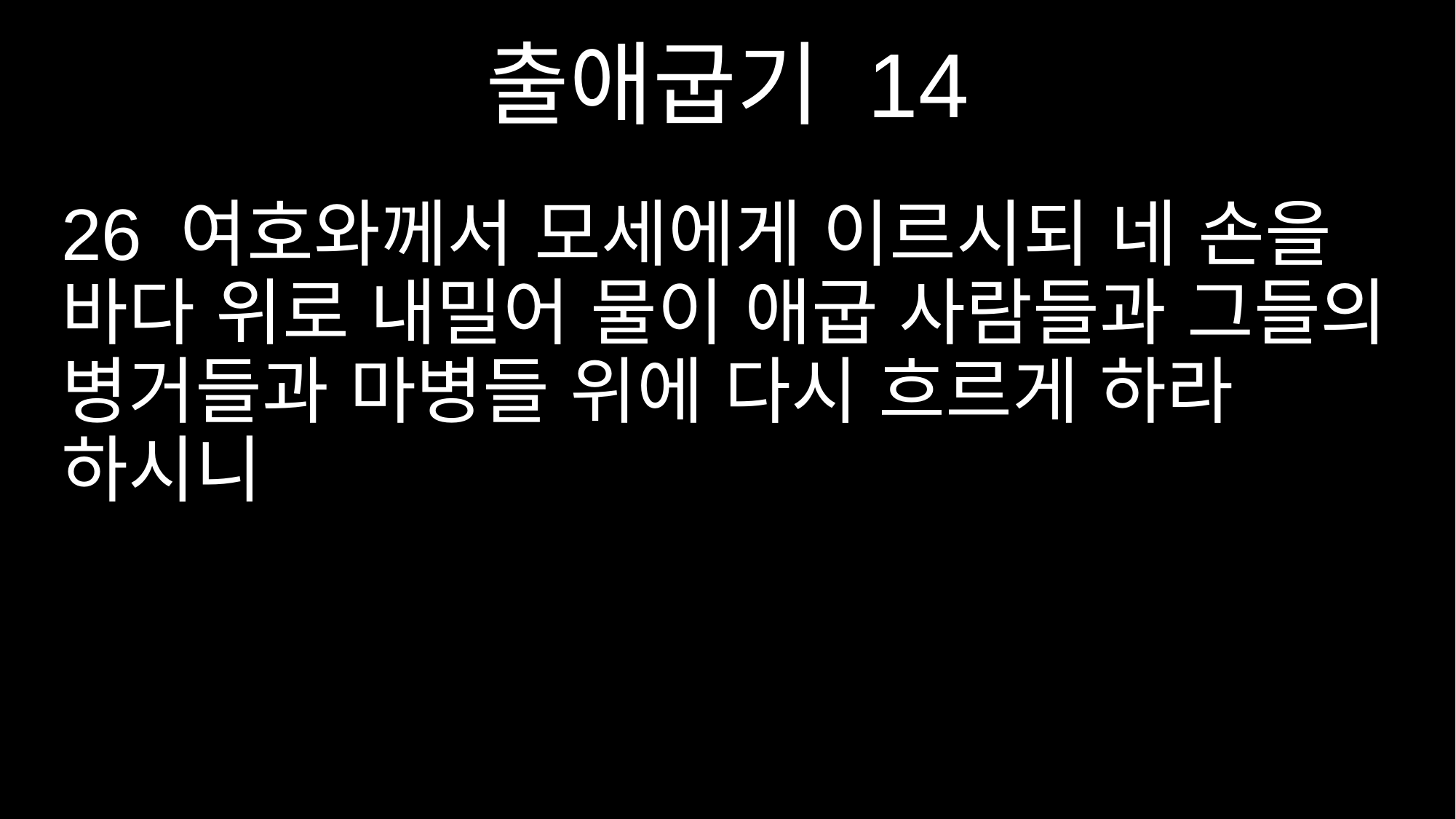

출애굽기 14
26 여호와께서 모세에게 이르시되 네 손을 바다 위로 내밀어 물이 애굽 사람들과 그들의 병거들과 마병들 위에 다시 흐르게 하라 하시니